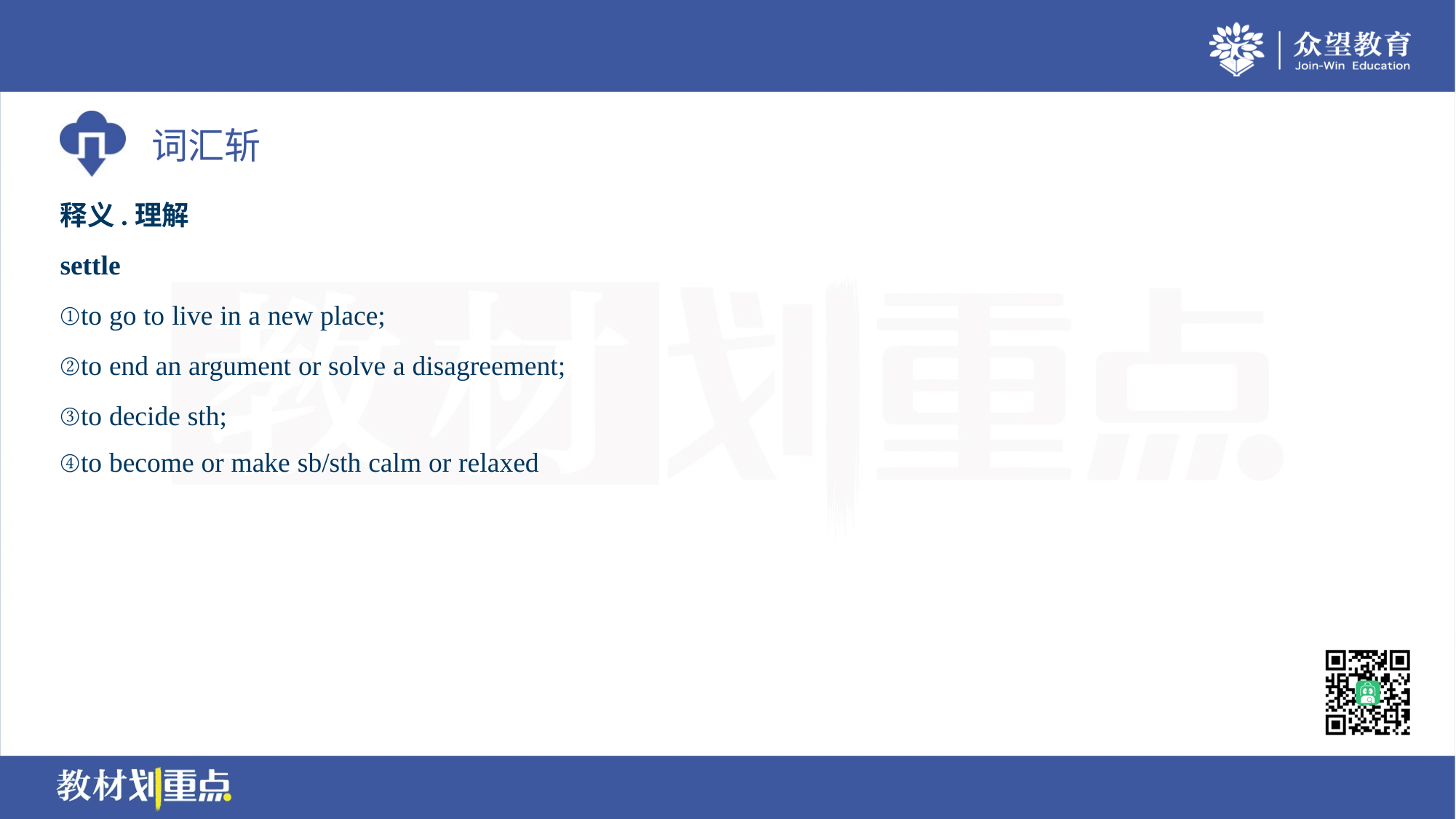

释义.理解
settle
①to go to live in a new place;
②to end an argument or solve a disagreement;
③to decide sth;
④to become or make sb/sth calm or relaxed